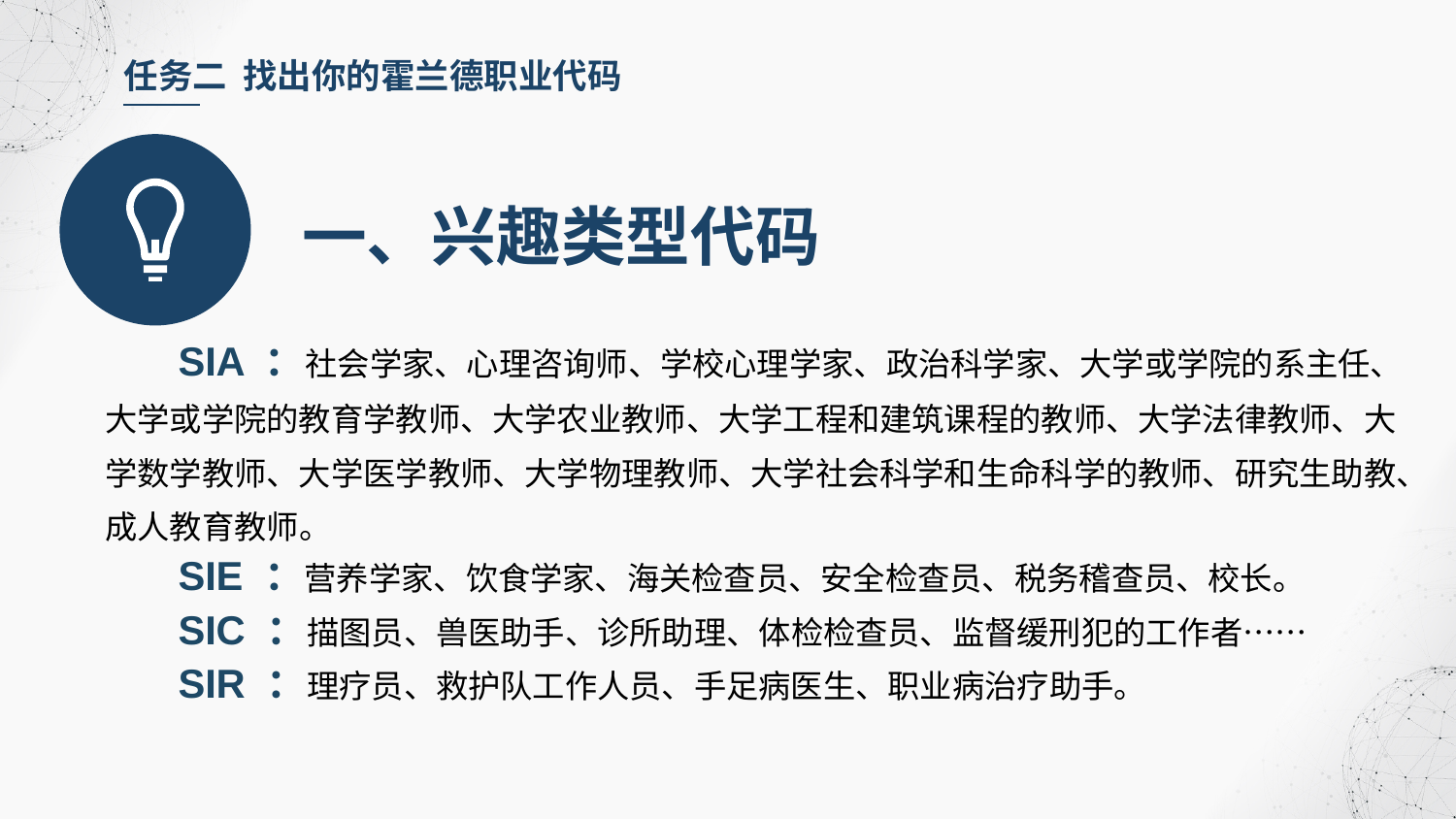

任务二  找出你的霍兰德职业代码

一、兴趣类型代码
SIA ：社会学家、心理咨询师、学校心理学家、政治科学家、大学或学院的系主任、大学或学院的教育学教师、大学农业教师、大学工程和建筑课程的教师、大学法律教师、大学数学教师、大学医学教师、大学物理教师、大学社会科学和生命科学的教师、研究生助教、成人教育教师。
SIE ：营养学家、饮食学家、海关检查员、安全检查员、税务稽查员、校长。
SIC ：描图员、兽医助手、诊所助理、体检检查员、监督缓刑犯的工作者……
SIR ：理疗员、救护队工作人员、手足病医生、职业病治疗助手。